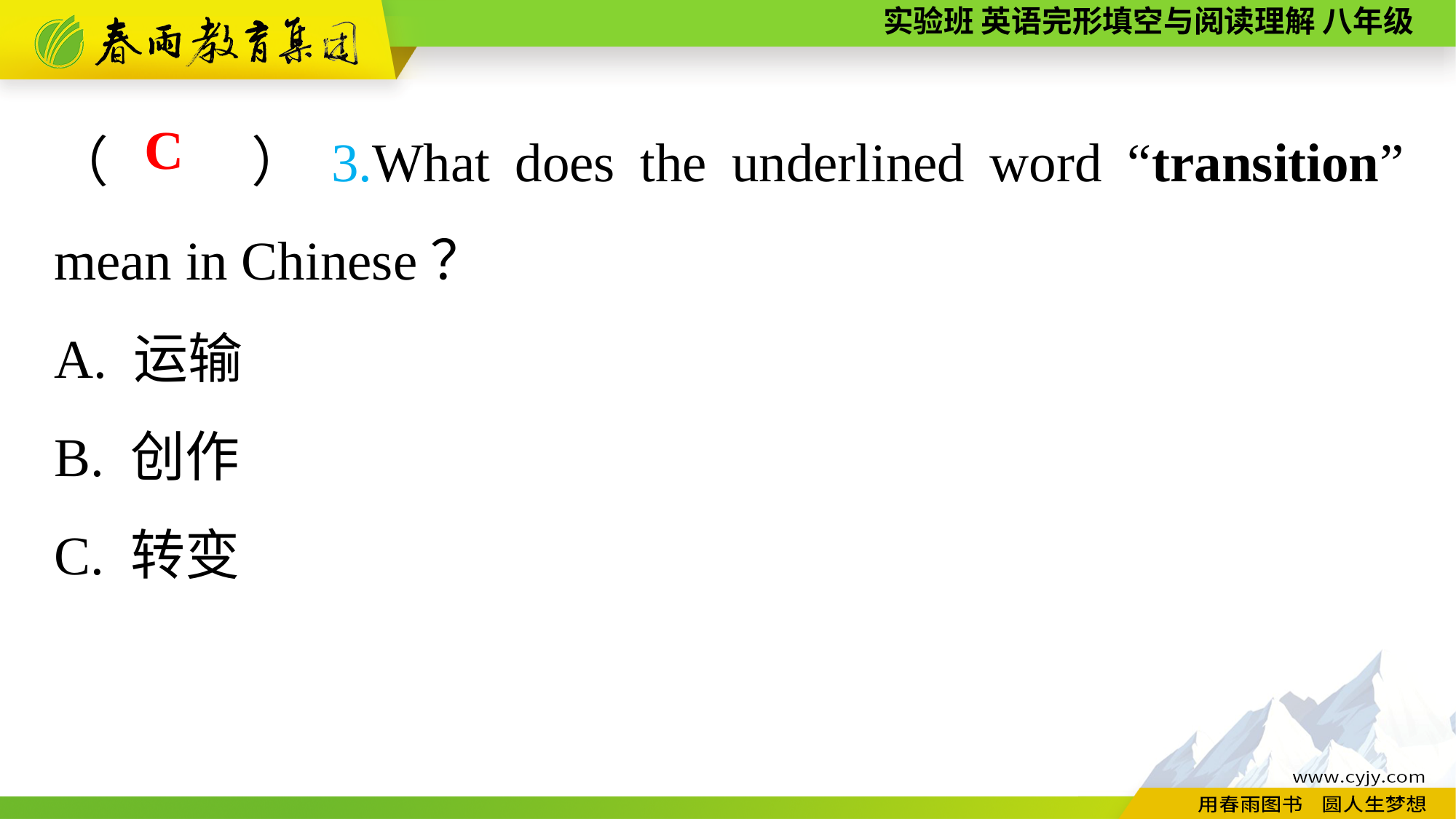

（　　）3.What does the underlined word “transition” mean in Chinese？
A. 运输
B. 创作
C. 转变
C